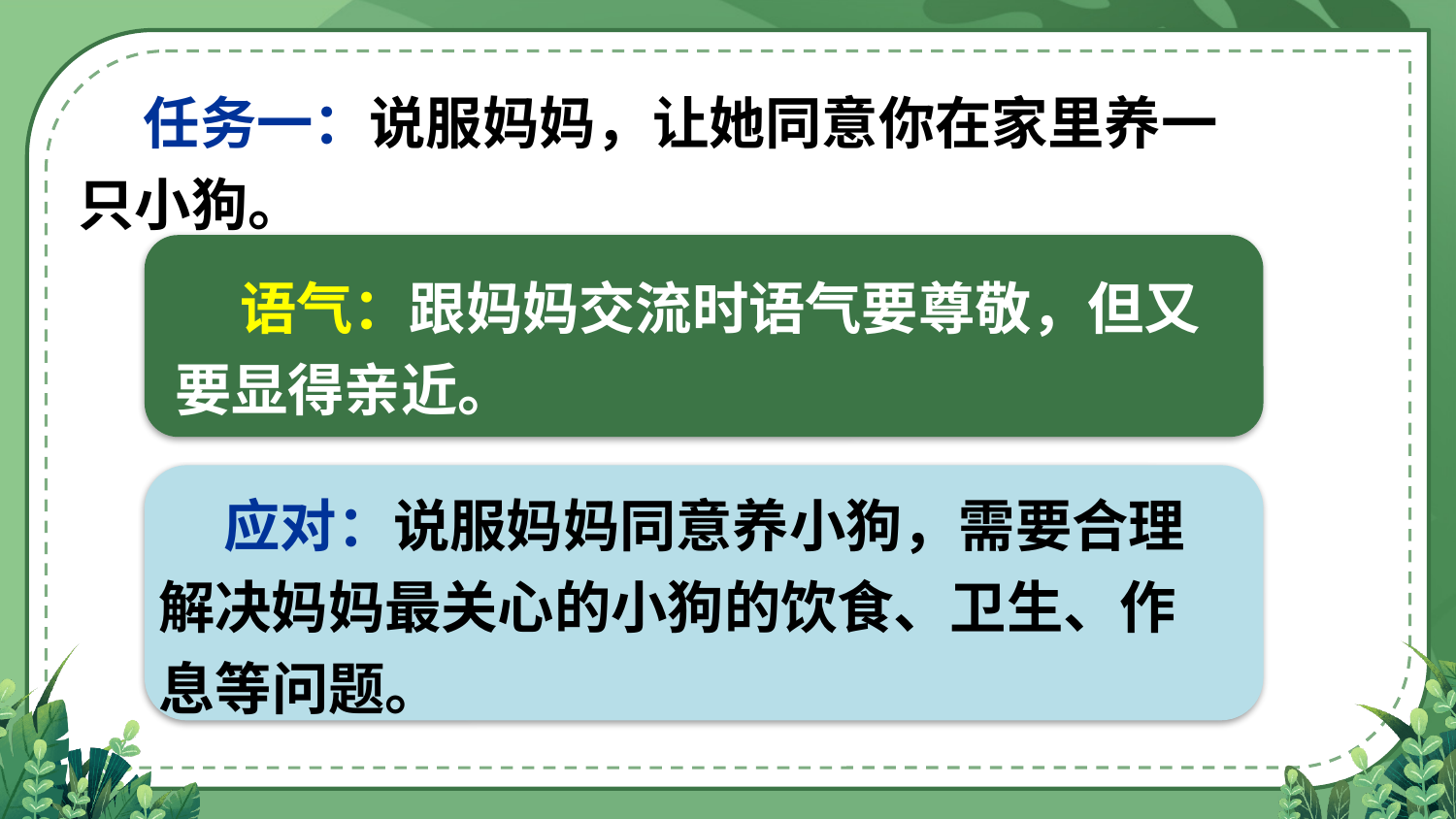

任务一：说服妈妈，让她同意你在家里养一只小狗。

    语气：跟妈妈交流时语气要尊敬，但又要显得亲近。

    应对：说服妈妈同意养小狗，需要合理解决妈妈最关心的小狗的饮食、卫生、作息等问题。